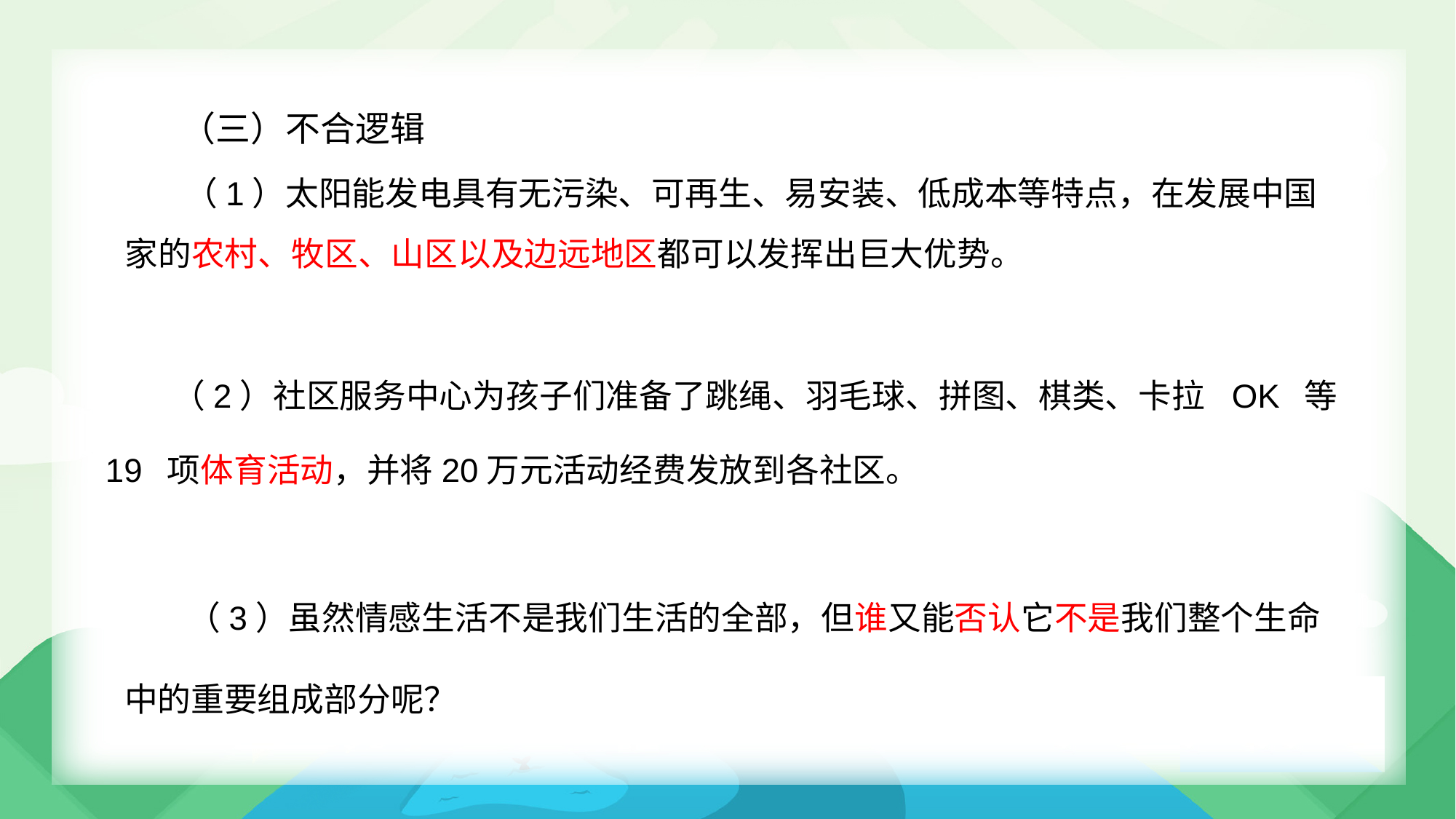

（三）不合逻辑
（1）太阳能发电具有无污染、可再生、易安装、低成本等特点，在发展中国
家的农村、牧区、山区以及边远地区都可以发挥出巨大优势。
（2）社区服务中心为孩子们准备了跳绳、羽毛球、拼图、棋类、卡拉  OK  等
19  项体育活动，并将20万元活动经费发放到各社区。
（3）虽然情感生活不是我们生活的全部，但谁又能否认它不是我们整个生命
中的重要组成部分呢？